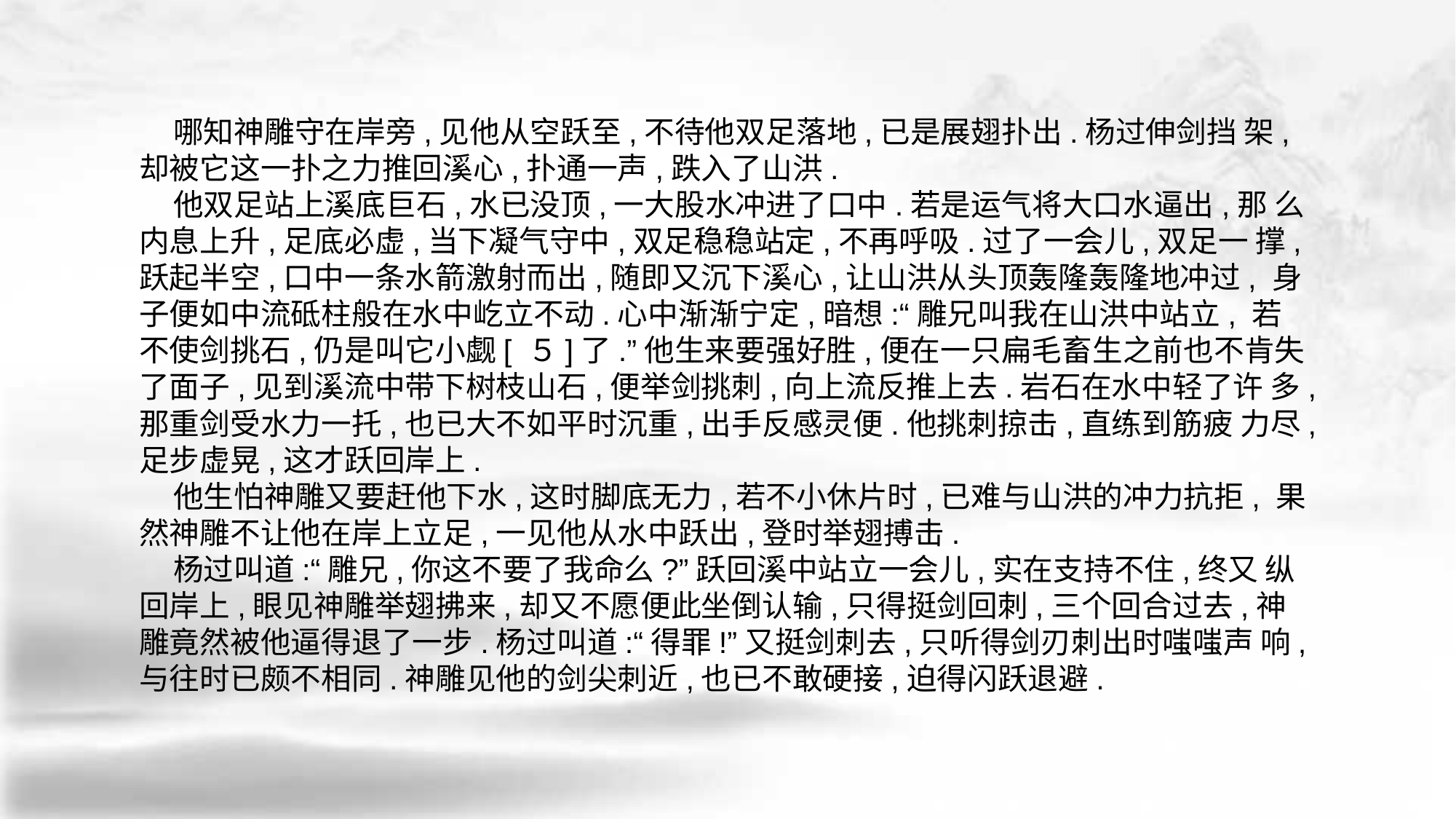

哪知神雕守在岸旁,见他从空跃至,不待他双足落地,已是展翅扑出.杨过伸剑挡 架,却被它这一扑之力推回溪心,扑通一声,跌入了山洪.
    他双足站上溪底巨石,水已没顶,一大股水冲进了口中.若是运气将大口水逼出,那 么内息上升,足底必虚,当下凝气守中,双足稳稳站定,不再呼吸.过了一会儿,双足一 撑,跃起半空,口中一条水箭激射而出,随即又沉下溪心,让山洪从头顶轰隆轰隆地冲过, 身子便如中流砥柱般在水中屹立不动.心中渐渐宁定,暗想:“雕兄叫我在山洪中站立, 若不使剑挑石,仍是叫它小觑[ ５]了.”他生来要强好胜,便在一只扁毛畜生之前也不肯失 了面子,见到溪流中带下树枝山石,便举剑挑刺,向上流反推上去.岩石在水中轻了许 多,那重剑受水力一托,也已大不如平时沉重,出手反感灵便.他挑刺掠击,直练到筋疲 力尽,足步虚晃,这才跃回岸上.
    他生怕神雕又要赶他下水,这时脚底无力,若不小休片时,已难与山洪的冲力抗拒, 果然神雕不让他在岸上立足,一见他从水中跃出,登时举翅搏击.
    杨过叫道:“雕兄,你这不要了我命么?”跃回溪中站立一会儿,实在支持不住,终又 纵回岸上,眼见神雕举翅拂来,却又不愿便此坐倒认输,只得挺剑回刺,三个回合过去,神 雕竟然被他逼得退了一步.杨过叫道:“得罪!”又挺剑刺去,只听得剑刃刺出时嗤嗤声 响,与往时已颇不相同.神雕见他的剑尖刺近,也已不敢硬接,迫得闪跃退避.